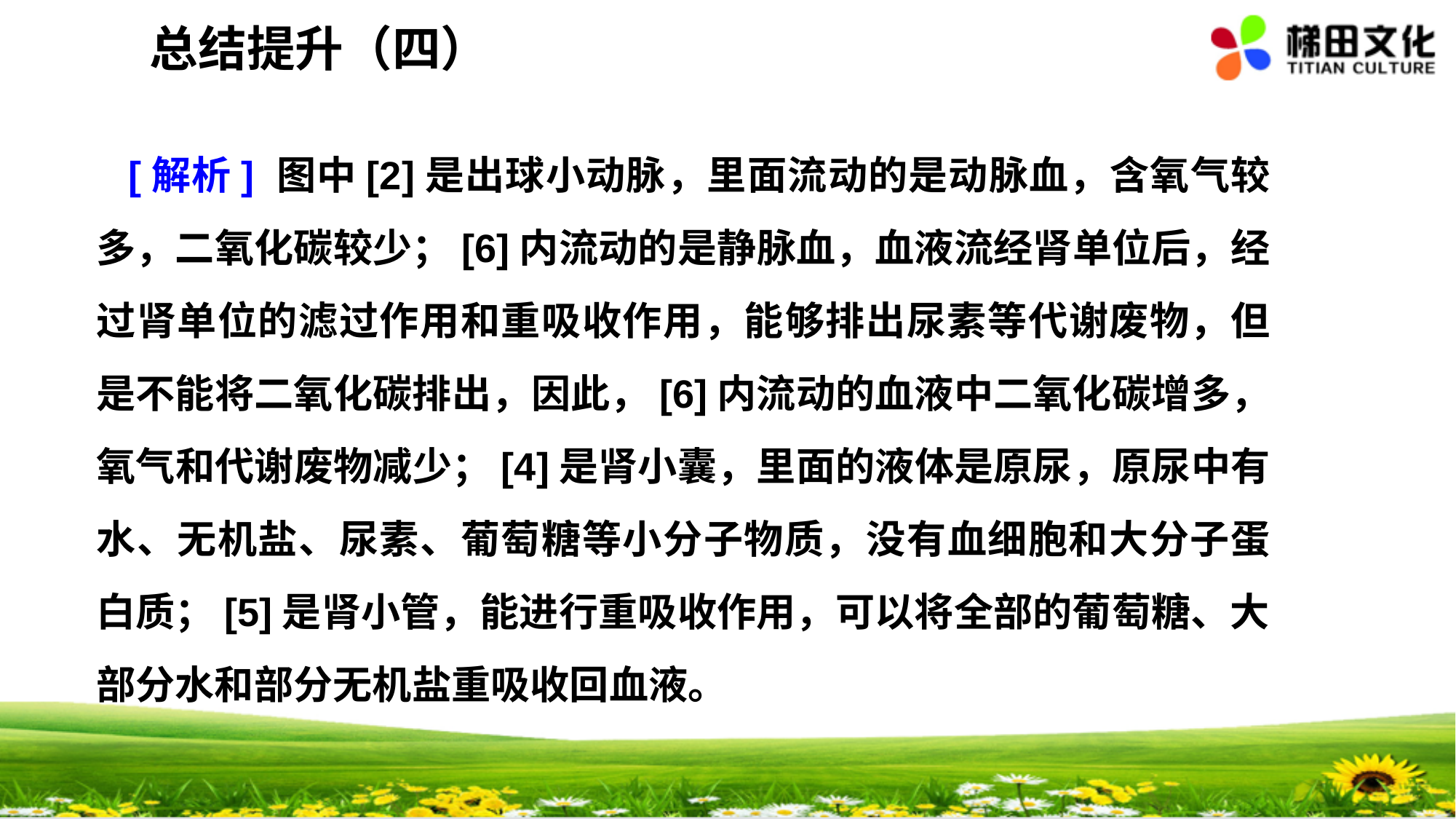

总结提升（四）
[解析] 图中[2]是出球小动脉，里面流动的是动脉血，含氧气较多，二氧化碳较少；[6]内流动的是静脉血，血液流经肾单位后，经过肾单位的滤过作用和重吸收作用，能够排出尿素等代谢废物，但是不能将二氧化碳排出，因此，[6]内流动的血液中二氧化碳增多，氧气和代谢废物减少；[4]是肾小囊，里面的液体是原尿，原尿中有水、无机盐、尿素、葡萄糖等小分子物质，没有血细胞和大分子蛋白质；[5]是肾小管，能进行重吸收作用，可以将全部的葡萄糖、大部分水和部分无机盐重吸收回血液。